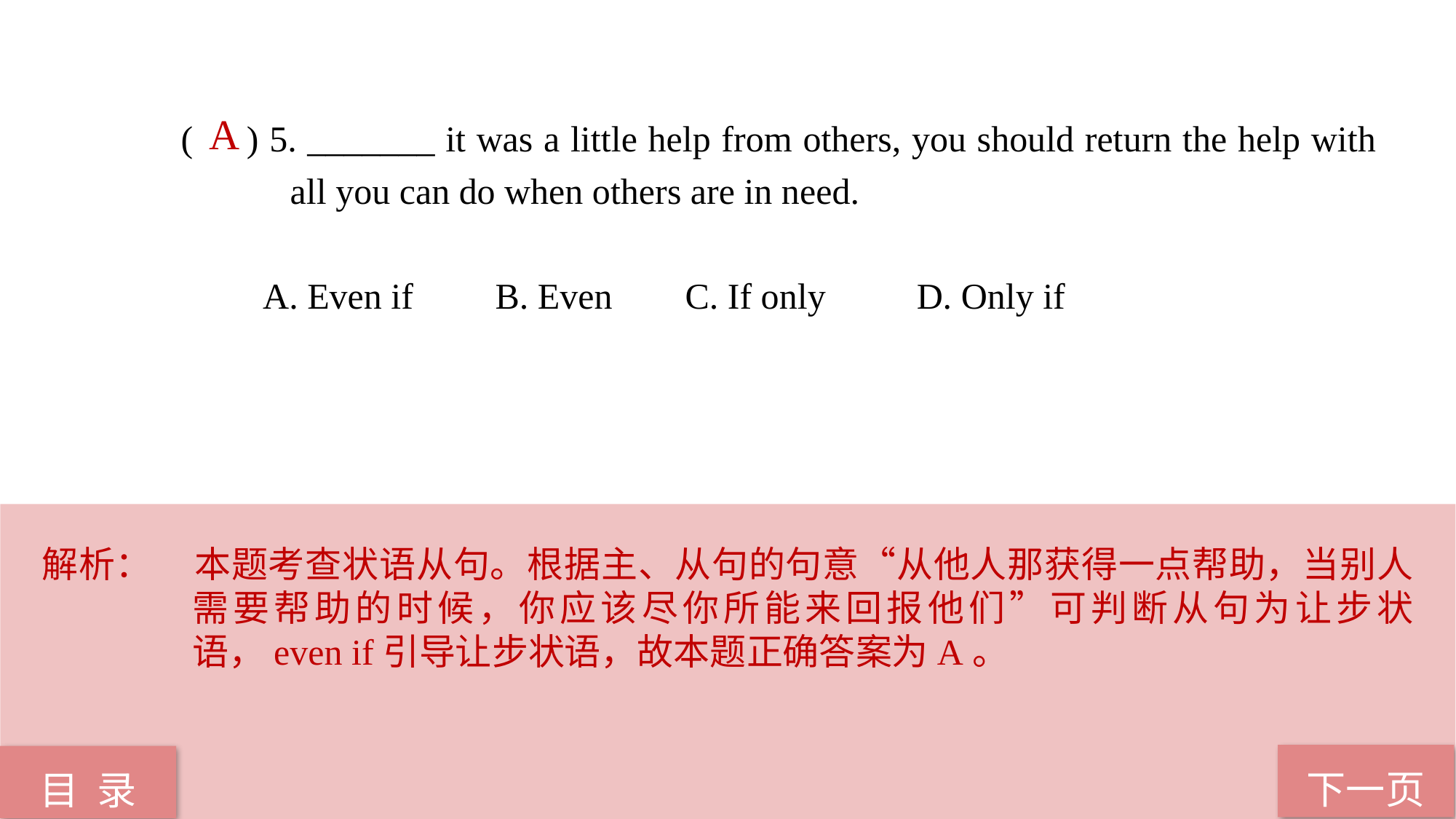

A
(     ) 5. _______ it was a little help from others, you should return the help with 	all you can do when others are in need.

         A. Even if         B. Even        C. If only          D. Only if
解析：	本题考查状语从句。根据主、从句的句意“从他人那获得一点帮助，当别人需要帮助的时候，你应该尽你所能来回报他们”可判断从句为让步状语，even if引导让步状语，故本题正确答案为A。